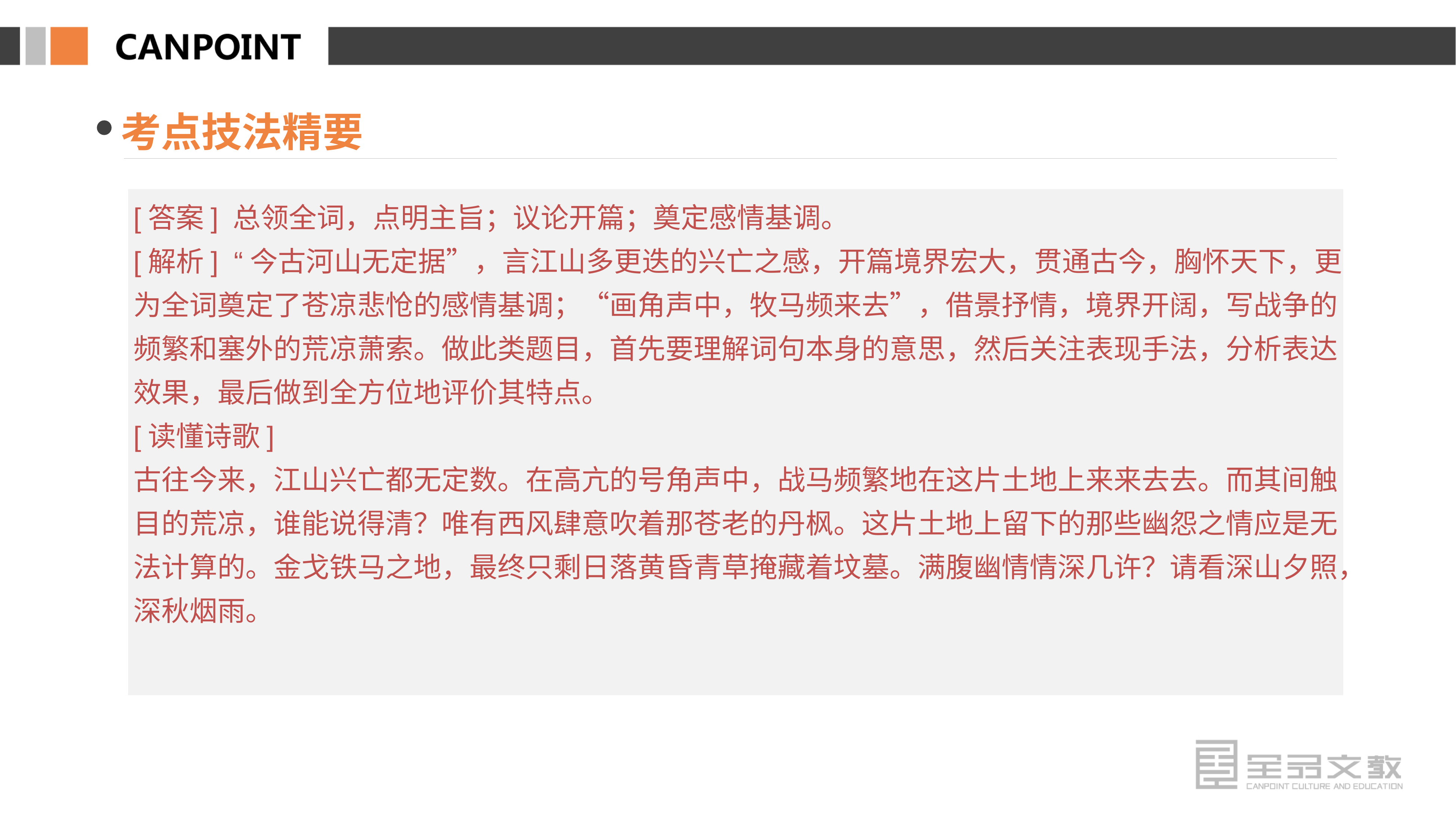

考点技法精要

[答案] 总领全词，点明主旨；议论开篇；奠定感情基调。
[解析]  “今古河山无定据”，言江山多更迭的兴亡之感，开篇境界宏大，贯通古今，胸怀天下，更为全词奠定了苍凉悲怆的感情基调；“画角声中，牧马频来去”，借景抒情，境界开阔，写战争的频繁和塞外的荒凉萧索。做此类题目，首先要理解词句本身的意思，然后关注表现手法，分析表达效果，最后做到全方位地评价其特点。
[读懂诗歌]
古往今来，江山兴亡都无定数。在高亢的号角声中，战马频繁地在这片土地上来来去去。而其间触目的荒凉，谁能说得清？唯有西风肆意吹着那苍老的丹枫。这片土地上留下的那些幽怨之情应是无法计算的。金戈铁马之地，最终只剩日落黄昏青草掩藏着坟墓。满腹幽情情深几许？请看深山夕照，深秋烟雨。